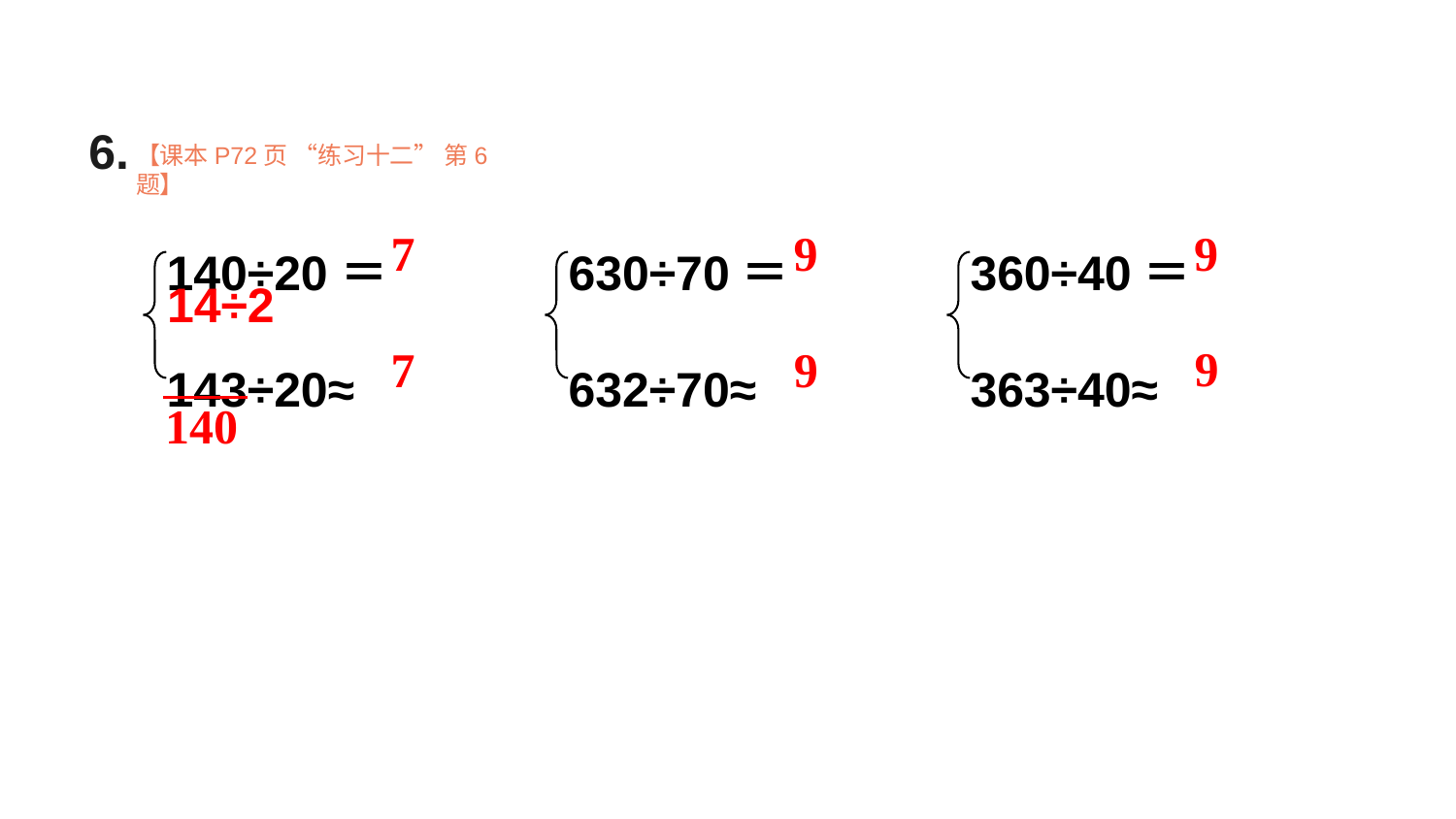

6.
【课本P72页 “练习十二” 第6题】
140÷20＝
143÷20≈

630÷70＝
632÷70≈

360÷40＝
363÷40≈

7
9
9
14÷2
9
7
9
140